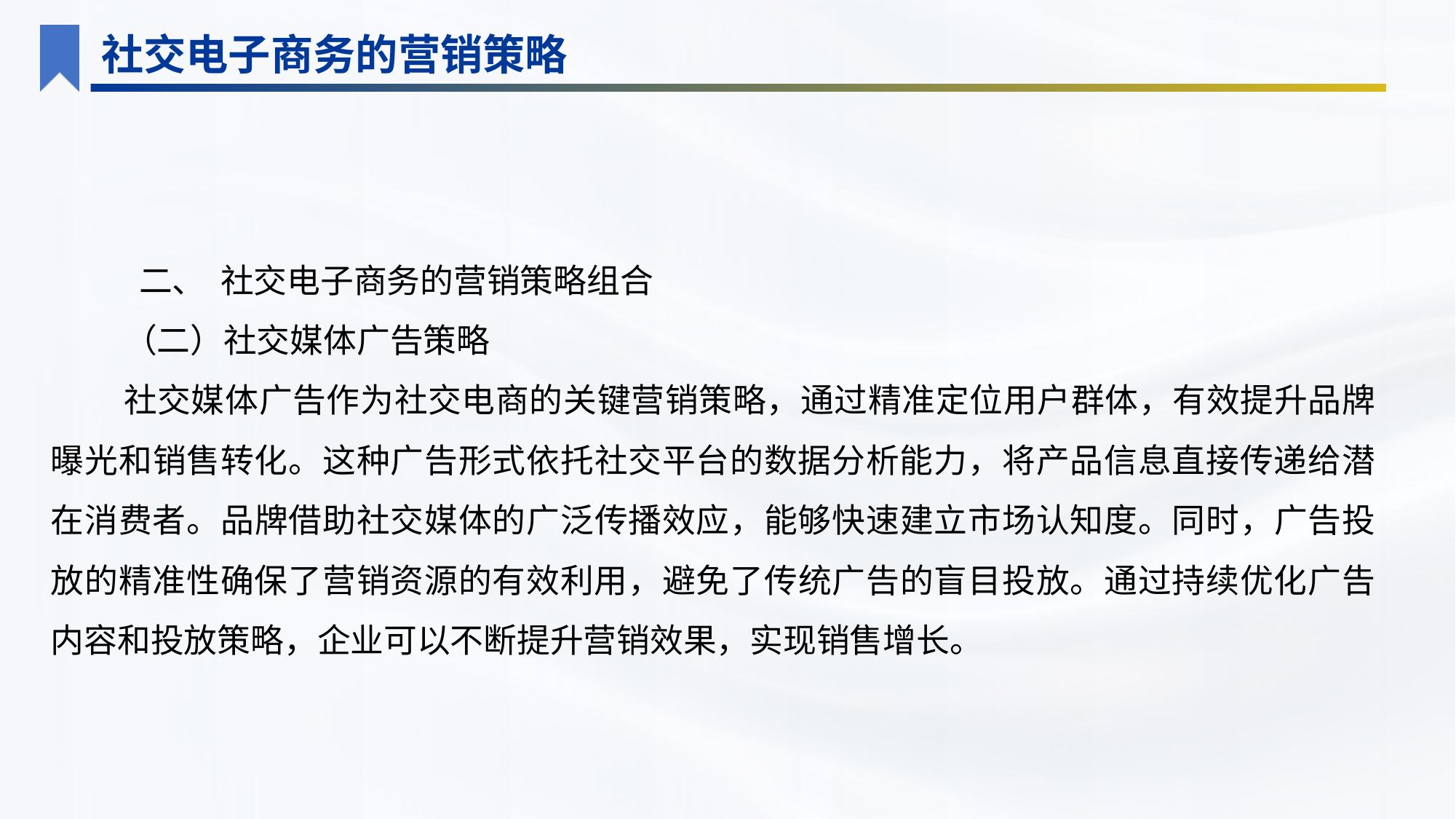

社交电子商务的营销策略
 二、  社交电子商务的营销策略组合
（二）社交媒体广告策略
社交媒体广告作为社交电商的关键营销策略，通过精准定位用户群体，有效提升品牌曝光和销售转化。这种广告形式依托社交平台的数据分析能力，将产品信息直接传递给潜在消费者。品牌借助社交媒体的广泛传播效应，能够快速建立市场认知度。同时，广告投放的精准性确保了营销资源的有效利用，避免了传统广告的盲目投放。通过持续优化广告内容和投放策略，企业可以不断提升营销效果，实现销售增长。